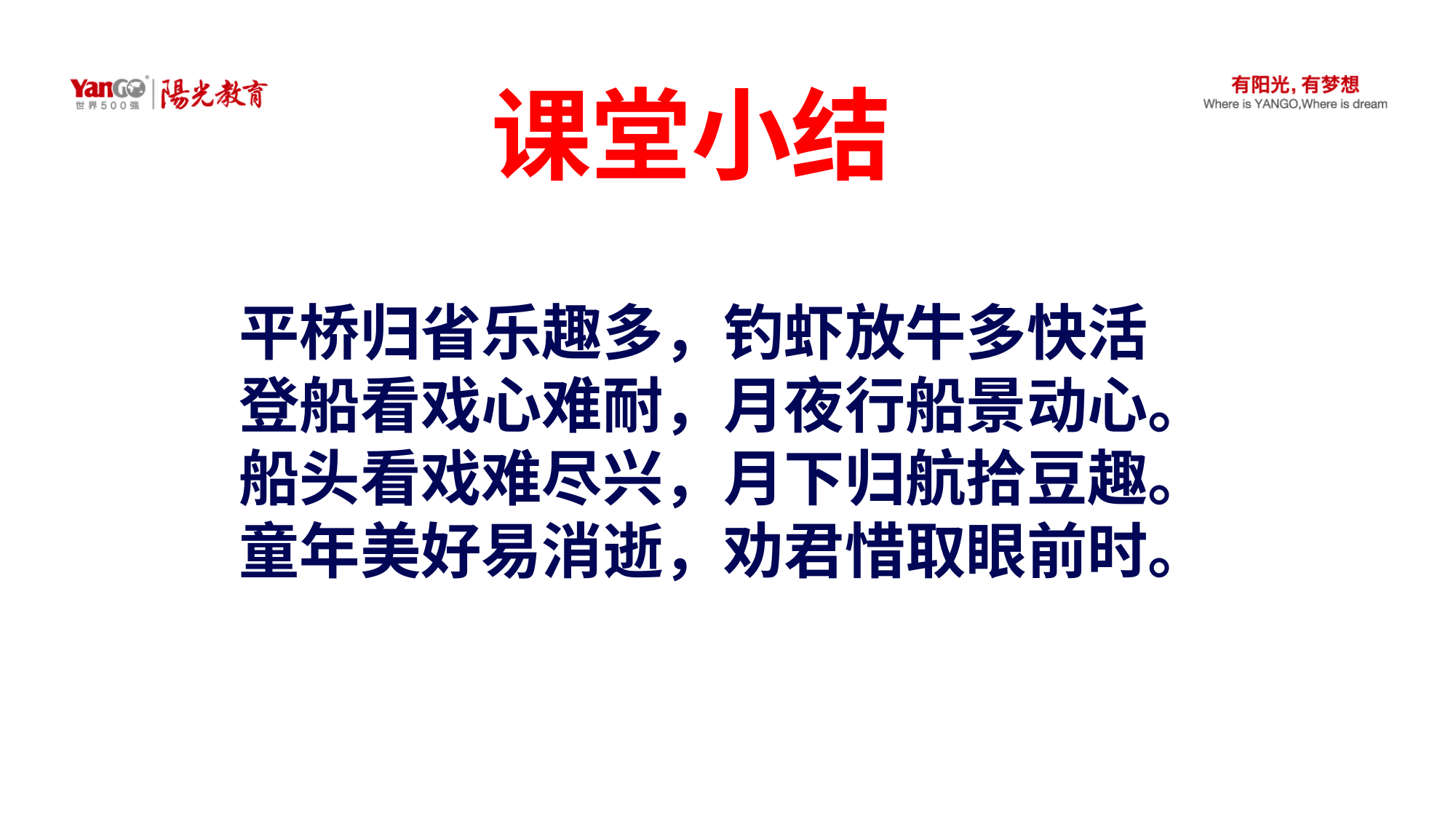

课堂小结
平桥归省乐趣多，钓虾放牛多快活
登船看戏心难耐，月夜行船景动心。
船头看戏难尽兴，月下归航拾豆趣。
童年美好易消逝，劝君惜取眼前时。